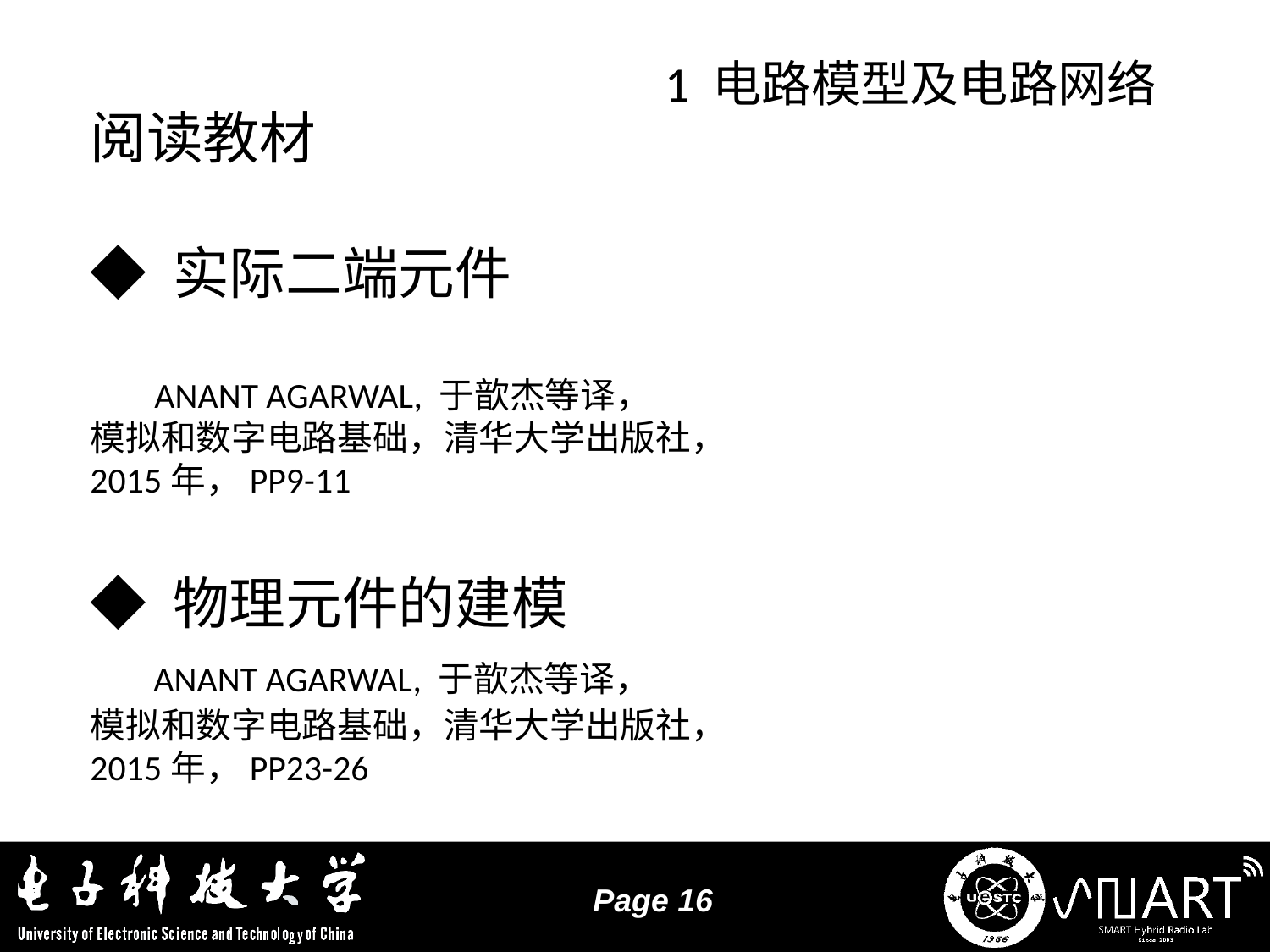

1 电路模型及电路网络
阅读教材

◆ 实际二端元件

        ANANT AGARWAL, 于歆杰等译，
模拟和数字电路基础，清华大学出版社，
2015年，PP9-11

◆ 物理元件的建模
     ANANT AGARWAL, 于歆杰等译，
模拟和数字电路基础，清华大学出版社，
2015年，PP23-26